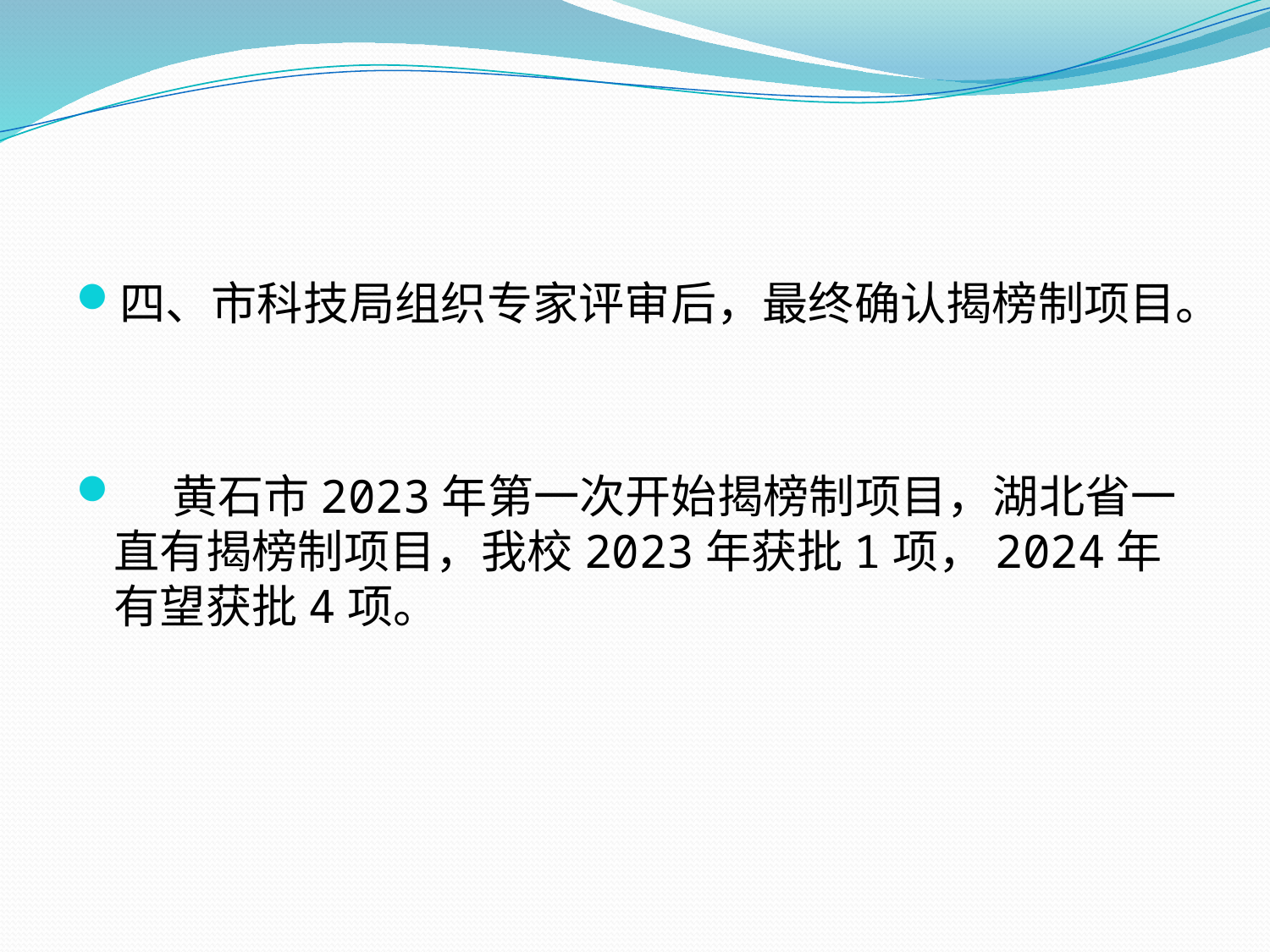

#
四、市科技局组织专家评审后，最终确认揭榜制项目。

    黄石市2023年第一次开始揭榜制项目，湖北省一直有揭榜制项目，我校2023年获批1项，2024年有望获批4项。